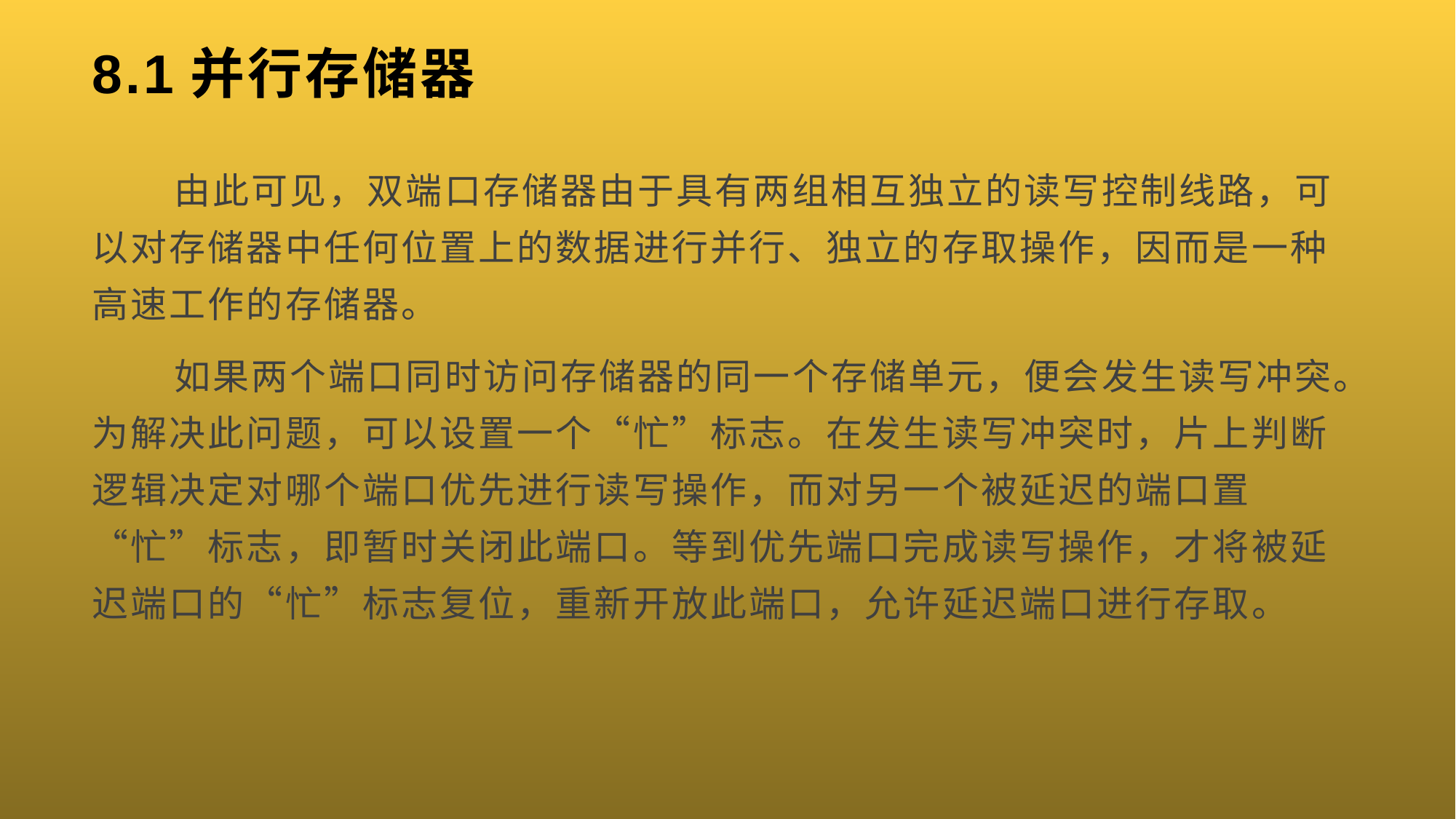

# 8.1并行存储器
       由此可见，双端口存储器由于具有两组相互独立的读写控制线路，可以对存储器中任何位置上的数据进行并行、独立的存取操作，因而是一种高速工作的存储器。
       如果两个端口同时访问存储器的同一个存储单元，便会发生读写冲突。为解决此问题，可以设置一个“忙”标志。在发生读写冲突时，片上判断逻辑决定对哪个端口优先进行读写操作，而对另一个被延迟的端口置“忙”标志，即暂时关闭此端口。等到优先端口完成读写操作，才将被延迟端口的“忙”标志复位，重新开放此端口，允许延迟端口进行存取。